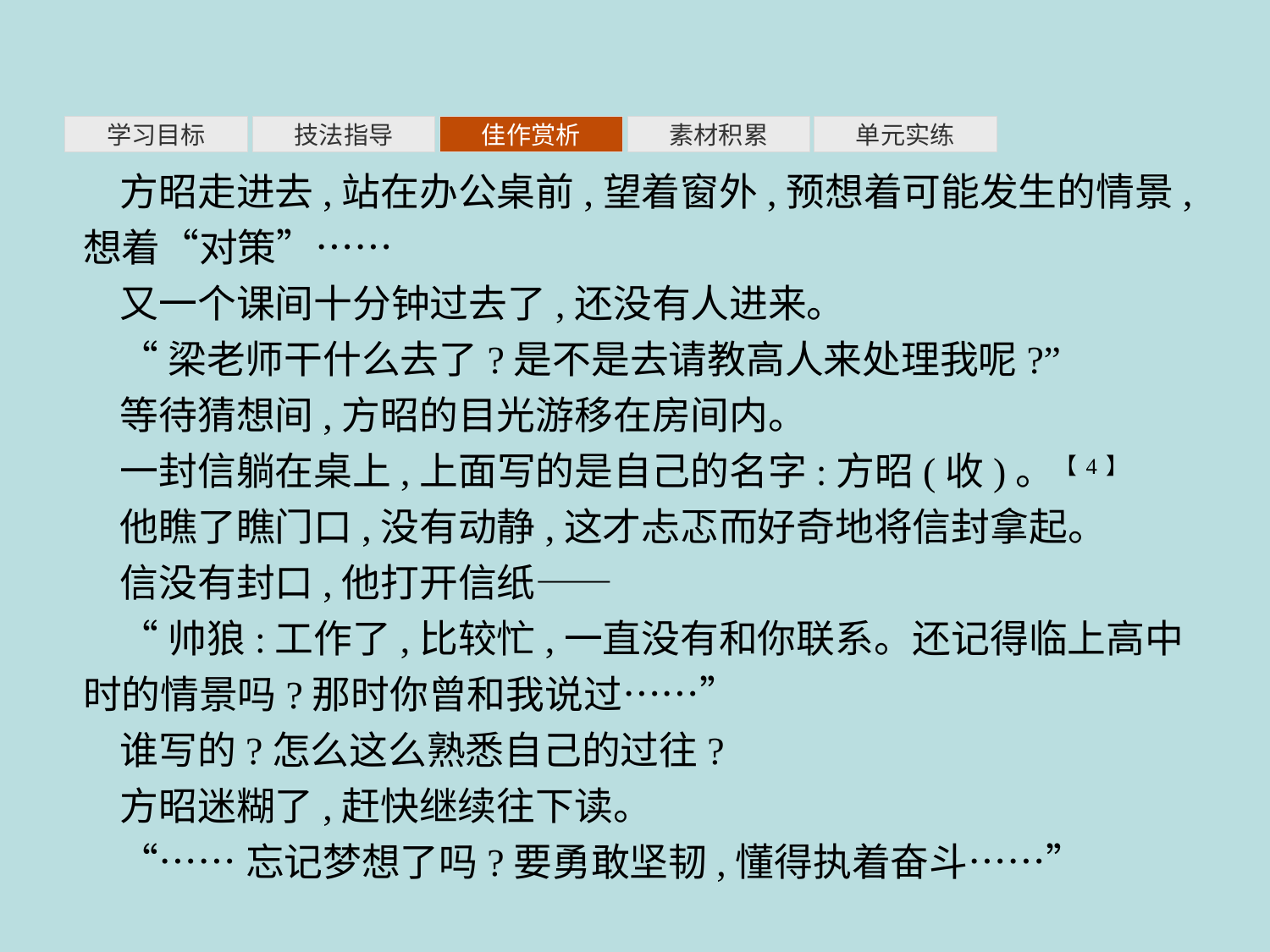

素材积累
学习目标
技法指导
佳作赏析
单元实练
方昭走进去,站在办公桌前,望着窗外,预想着可能发生的情景,想着“对策”……
又一个课间十分钟过去了,还没有人进来。
“梁老师干什么去了?是不是去请教高人来处理我呢?”
等待猜想间,方昭的目光游移在房间内。
一封信躺在桌上,上面写的是自己的名字:方昭(收)。【4】
他瞧了瞧门口,没有动静,这才忐忑而好奇地将信封拿起。
信没有封口,他打开信纸——
“帅狼:工作了,比较忙,一直没有和你联系。还记得临上高中时的情景吗?那时你曾和我说过……”
谁写的?怎么这么熟悉自己的过往?
方昭迷糊了,赶快继续往下读。
“……忘记梦想了吗?要勇敢坚韧,懂得执着奋斗……”